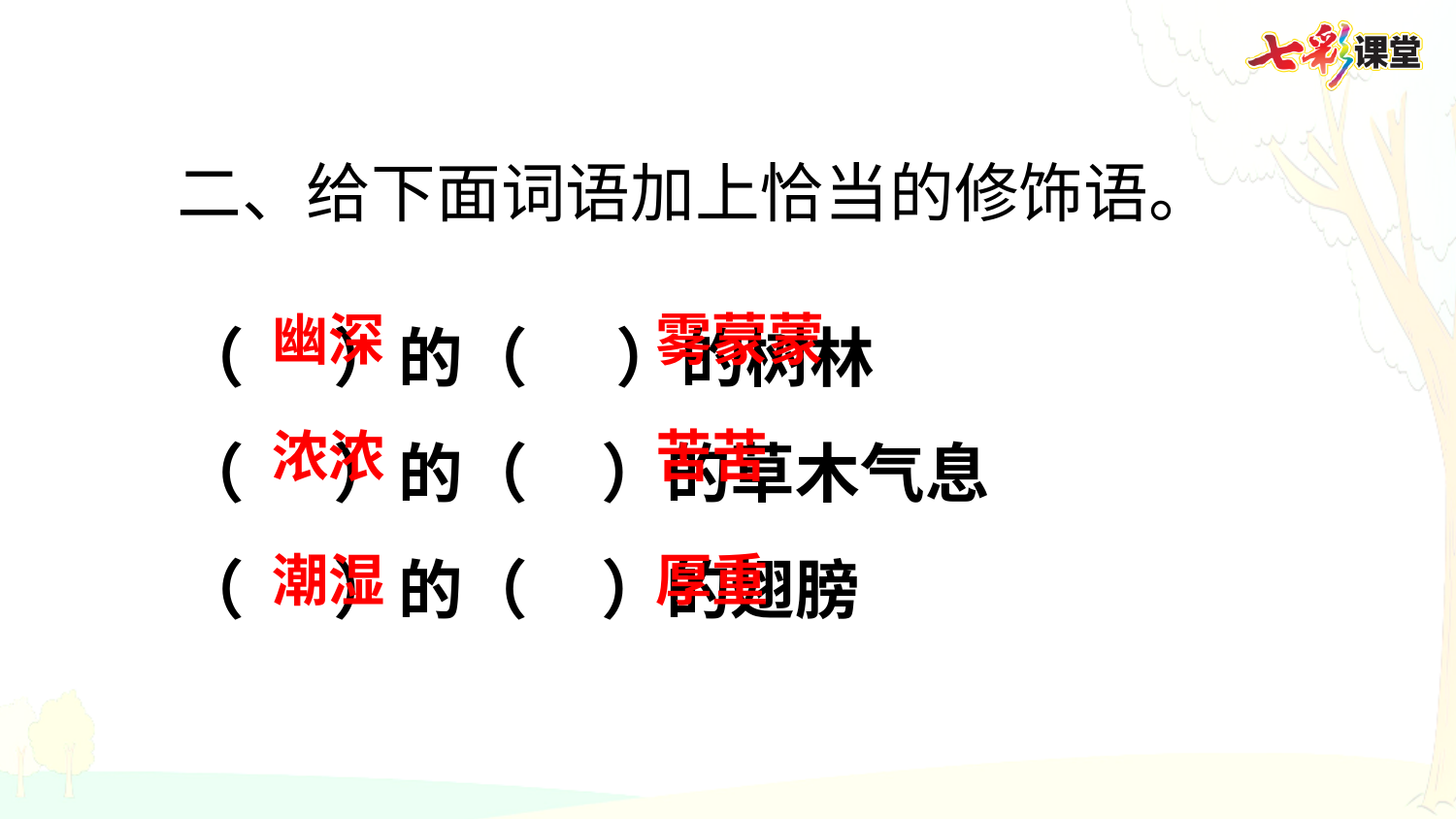

二、给下面词语加上恰当的修饰语。
（      ）的（      ）的树林
（      ）的（     ）的草木气息
（      ）的（     ）的翅膀
幽深
雾蒙蒙
浓浓
苦苦
潮湿
厚重